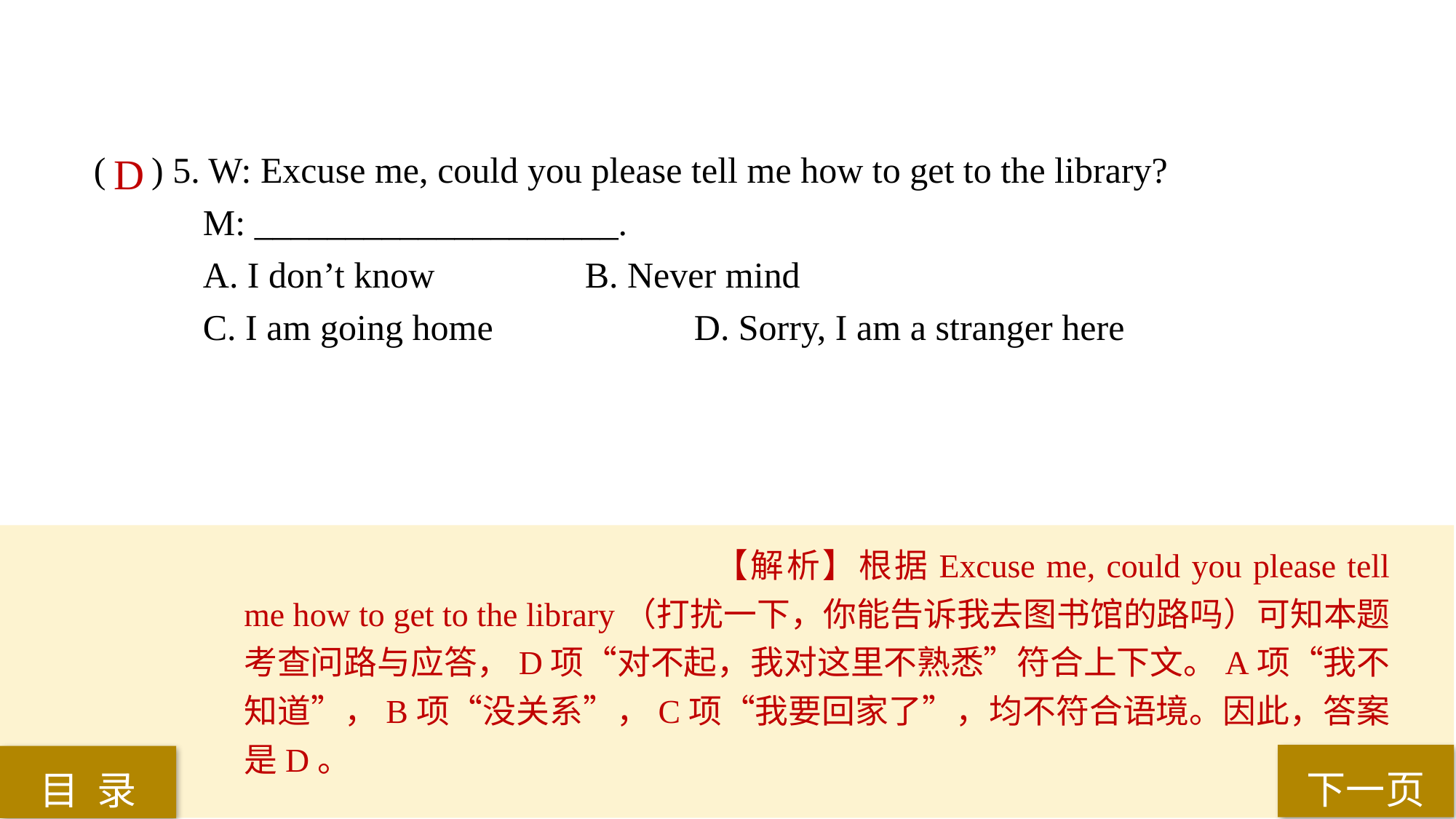

(     ) 5. W: Excuse me, could you please tell me how to get to the library?
M: ____________________.
A. I don’t know 		B. Never mind
C. I am going home 		D. Sorry, I am a stranger here
D
【解析】根据Excuse me, could you please tell me how to get to the library（打扰一下，你能告诉我去图书馆的路吗）可知本题考查问路与应答，D项“对不起，我对这里不熟悉”符合上下文。A项“我不知道”，B项“没关系”，C项“我要回家了”，均不符合语境。因此，答案是D。